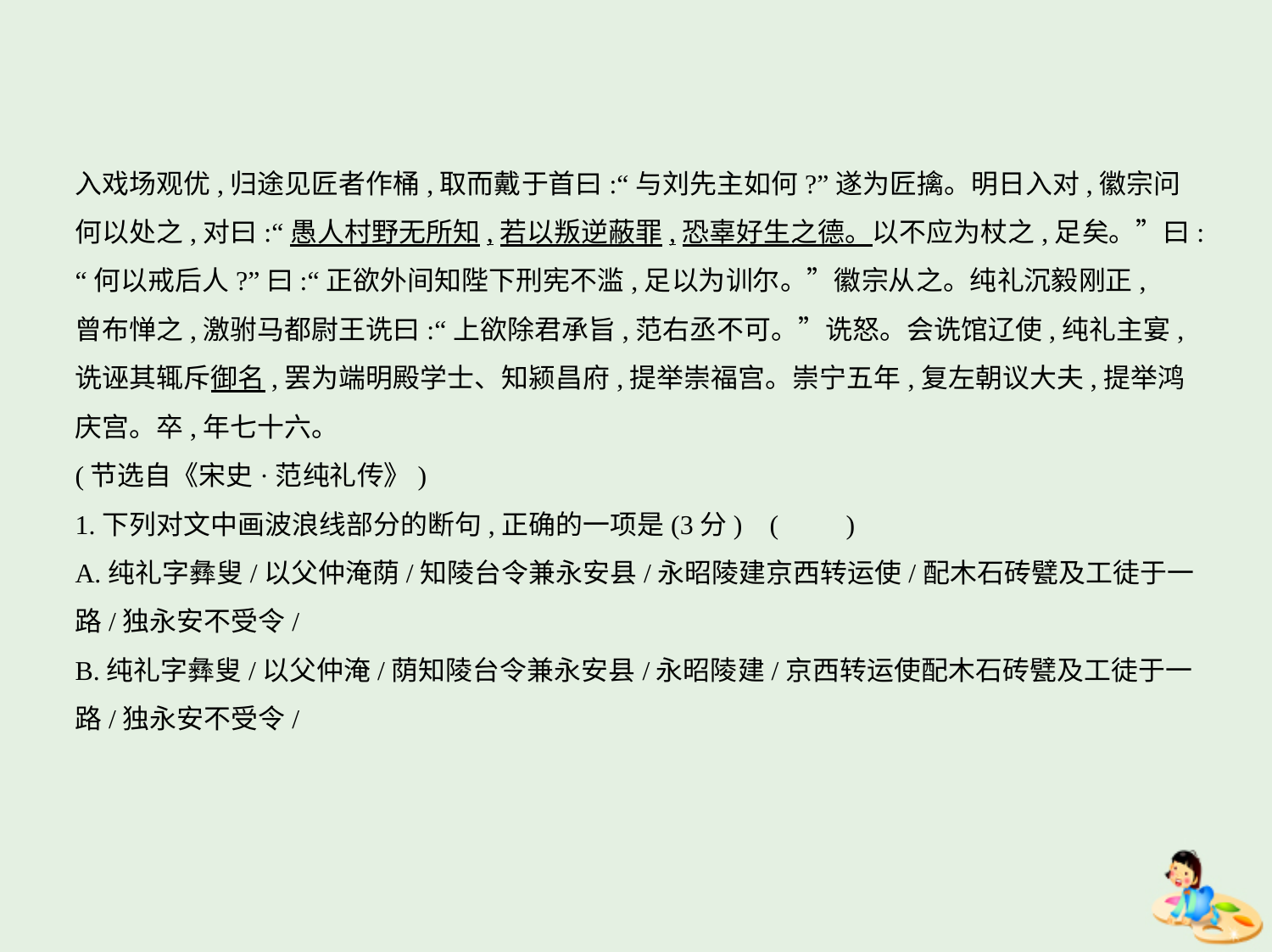

入戏场观优,归途见匠者作桶,取而戴于首曰:“与刘先主如何?”遂为匠擒。明日入对,徽宗问
何以处之,对曰:“愚人村野无所知,若以叛逆蔽罪,恐辜好生之德。以不应为杖之,足矣。”曰:
“何以戒后人?”曰:“正欲外间知陛下刑宪不滥,足以为训尔。”徽宗从之。纯礼沉毅刚正,
曾布惮之,激驸马都尉王诜曰:“上欲除君承旨,范右丞不可。”诜怒。会诜馆辽使,纯礼主宴,
诜诬其辄斥御名,罢为端明殿学士、知颍昌府,提举崇福宫。崇宁五年,复左朝议大夫,提举鸿
庆宫。卒,年七十六。
(节选自《宋史·范纯礼传》)
1.下列对文中画波浪线部分的断句,正确的一项是(3分) (　　)
A.纯礼字彝叟/以父仲淹荫/知陵台令兼永安县/永昭陵建京西转运使/配木石砖甓及工徒于一
路/独永安不受令/
B.纯礼字彝叟/以父仲淹/荫知陵台令兼永安县/永昭陵建/京西转运使配木石砖甓及工徒于一
路/独永安不受令/